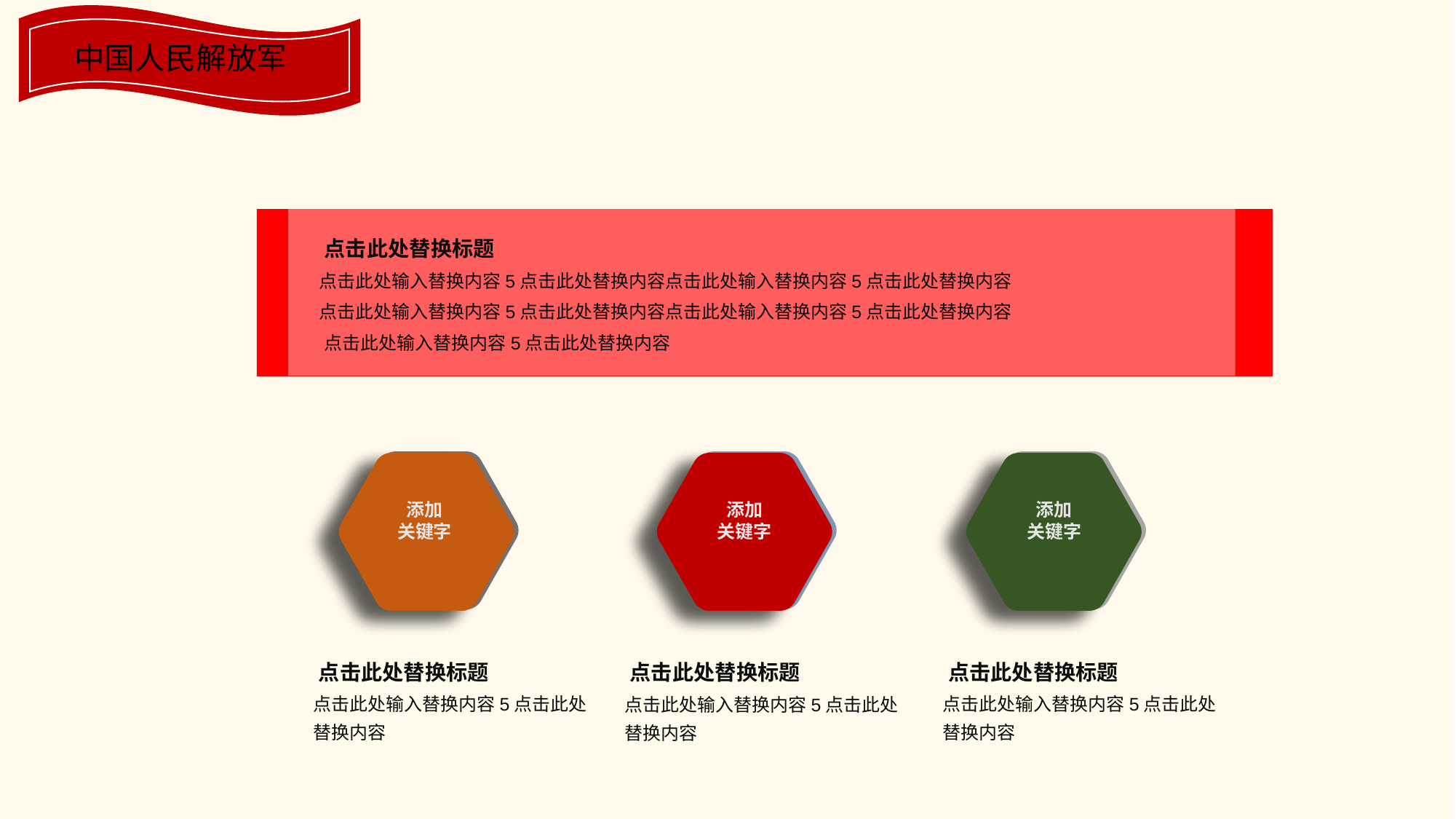

中国人民解放军

点击此处替换标题
点击此处输入替换内容5点击此处替换内容点击此处输入替换内容5点击此处替换内容

点击此处输入替换内容5点击此处替换内容点击此处输入替换内容5点击此处替换内容

点击此处输入替换内容5点击此处替换内容

添加
关键字
添加
关键字
添加
关键字
添加
关键字
添加
关键字
添加
关键字
点击此处替换标题
点击此处替换标题
点击此处替换标题
点击此处输入替换内容5点击此处替换内容
点击此处输入替换内容5点击此处替换内容
点击此处输入替换内容5点击此处替换内容